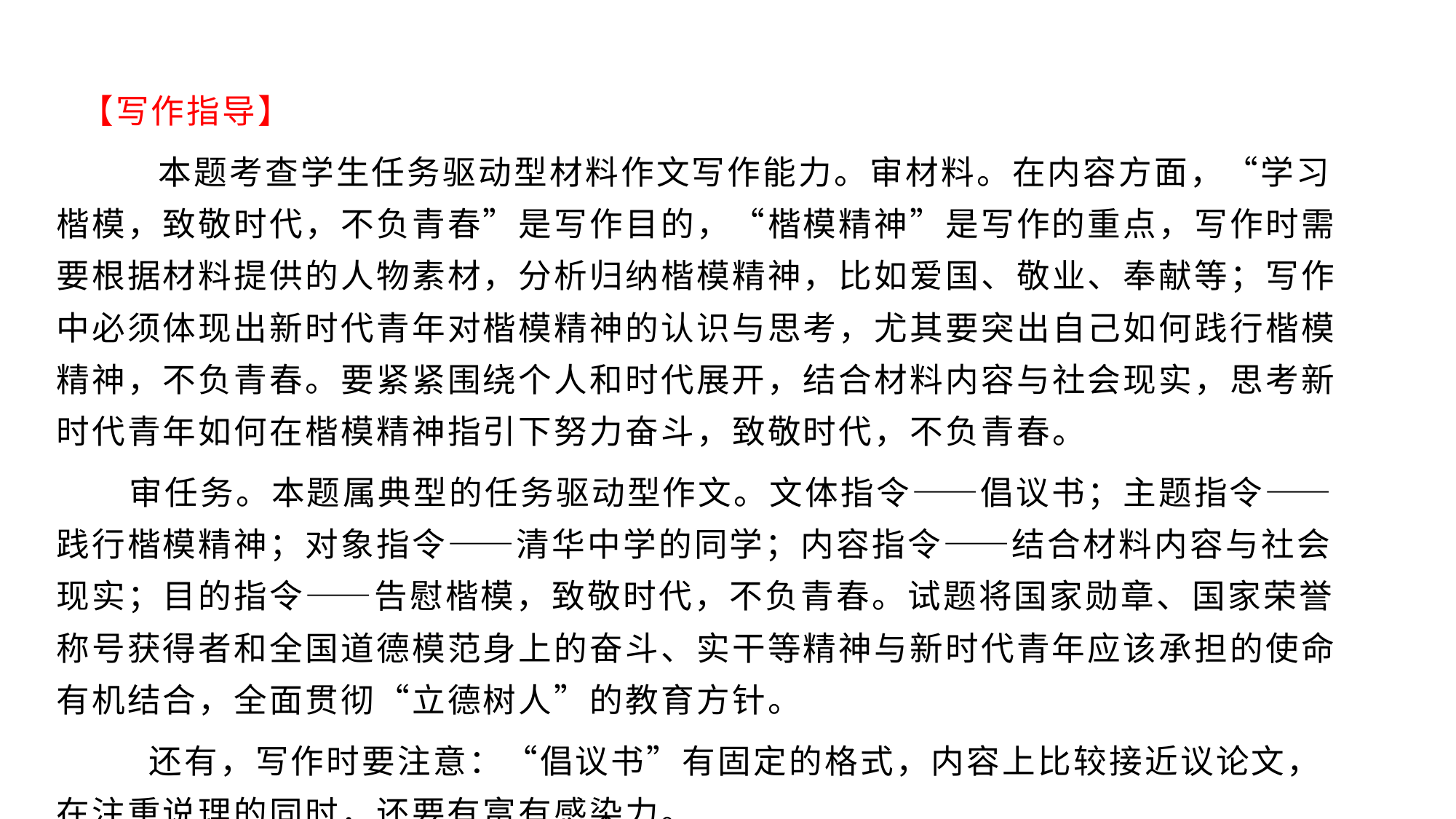

【写作指导】
          本题考查学生任务驱动型材料作文写作能力。审材料。在内容方面，“学习楷模，致敬时代，不负青春”是写作目的，“楷模精神”是写作的重点，写作时需要根据材料提供的人物素材，分析归纳楷模精神，比如爱国、敬业、奉献等；写作中必须体现出新时代青年对楷模精神的认识与思考，尤其要突出自己如何践行楷模精神，不负青春。要紧紧围绕个人和时代展开，结合材料内容与社会现实，思考新时代青年如何在楷模精神指引下努力奋斗，致敬时代，不负青春。
       审任务。本题属典型的任务驱动型作文。文体指令——倡议书；主题指令——践行楷模精神；对象指令——清华中学的同学；内容指令——结合材料内容与社会现实；目的指令——告慰楷模，致敬时代，不负青春。试题将国家勋章、国家荣誉称号获得者和全国道德模范身上的奋斗、实干等精神与新时代青年应该承担的使命有机结合，全面贯彻“立德树人”的教育方针。
         还有，写作时要注意：“倡议书”有固定的格式，内容上比较接近议论文，在注重说理的同时，还要有富有感染力。